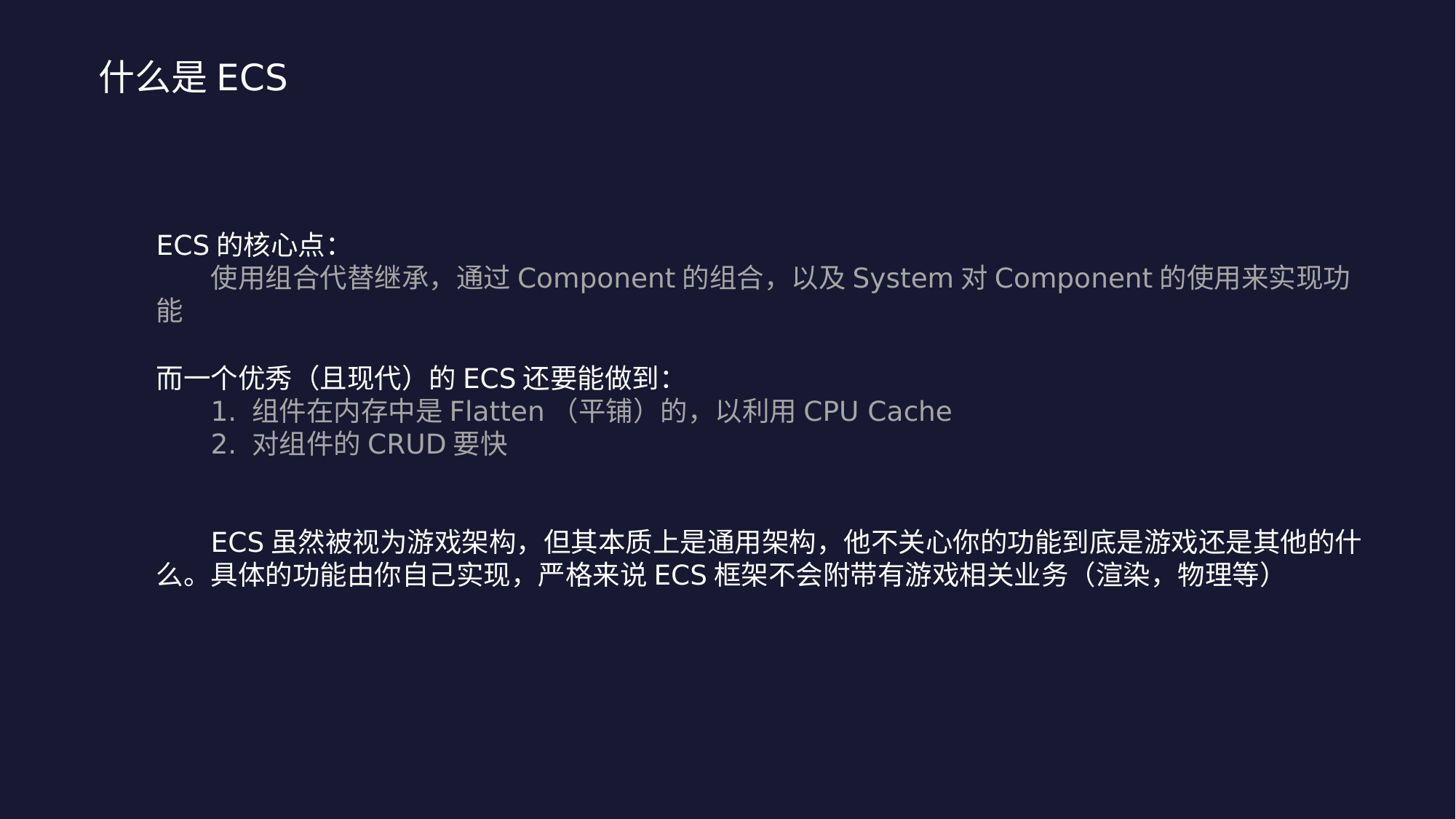

什么是ECS
ECS的核心点：
使用组合代替继承，通过Component的组合，以及System对Component的使用来实现功能
而一个优秀（且现代）的ECS还要能做到：
1. 组件在内存中是Flatten（平铺）的，以利用CPU Cache
2. 对组件的CRUD要快

ECS虽然被视为游戏架构，但其本质上是通用架构，他不关心你的功能到底是游戏还是其他的什么。具体的功能由你自己实现，严格来说ECS框架不会附带有游戏相关业务（渲染，物理等）